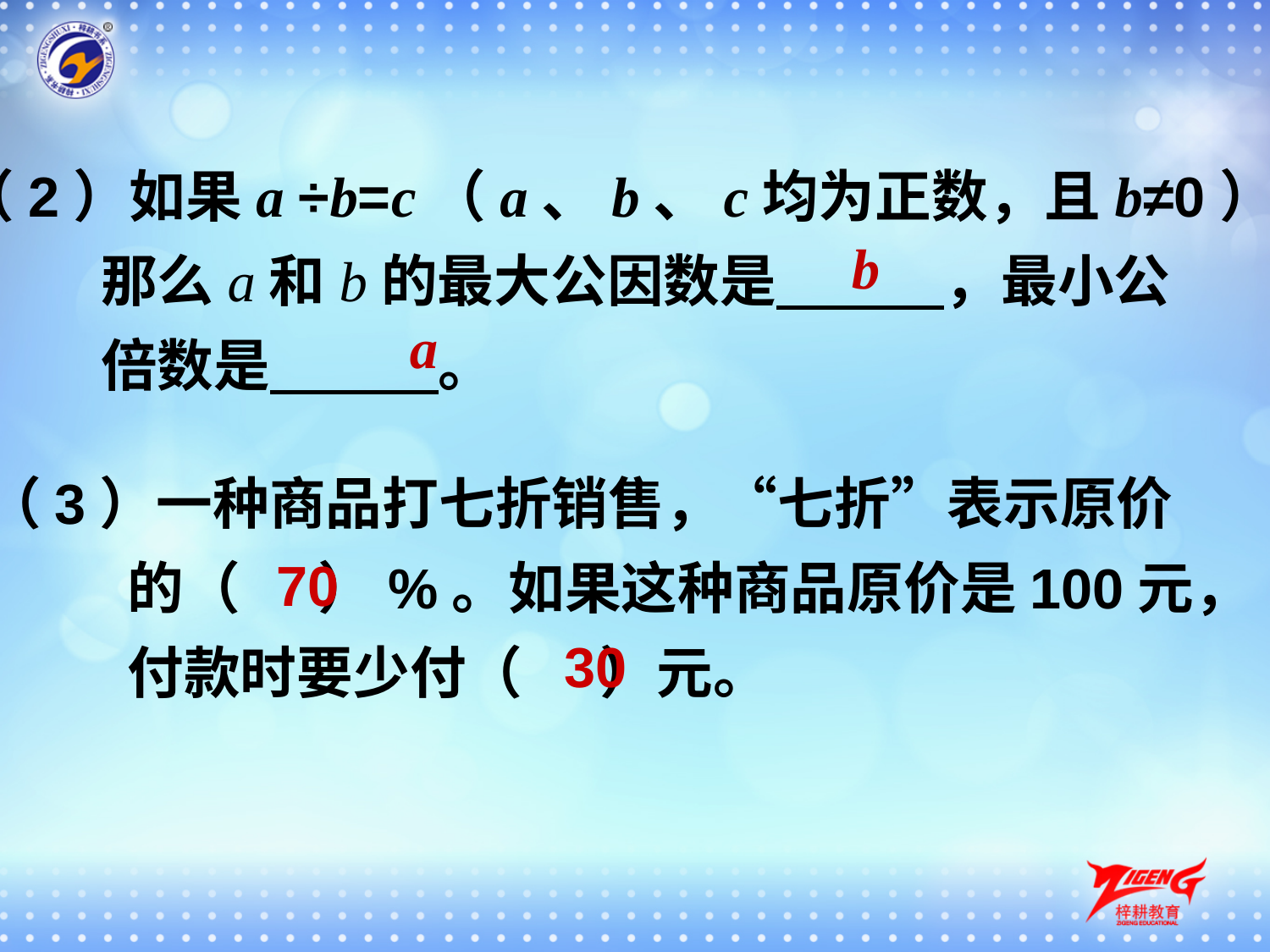

（2）如果a ÷b=c（a、b、c均为正数，且b≠0），
          那么a和b的最大公因数是             ，最小公
          倍数是             。
b
a
（3）一种商品打七折销售，“七折”表示原价
          的（      ）%。如果这种商品原价是100元，
          付款时要少付（      ）元。
70
30